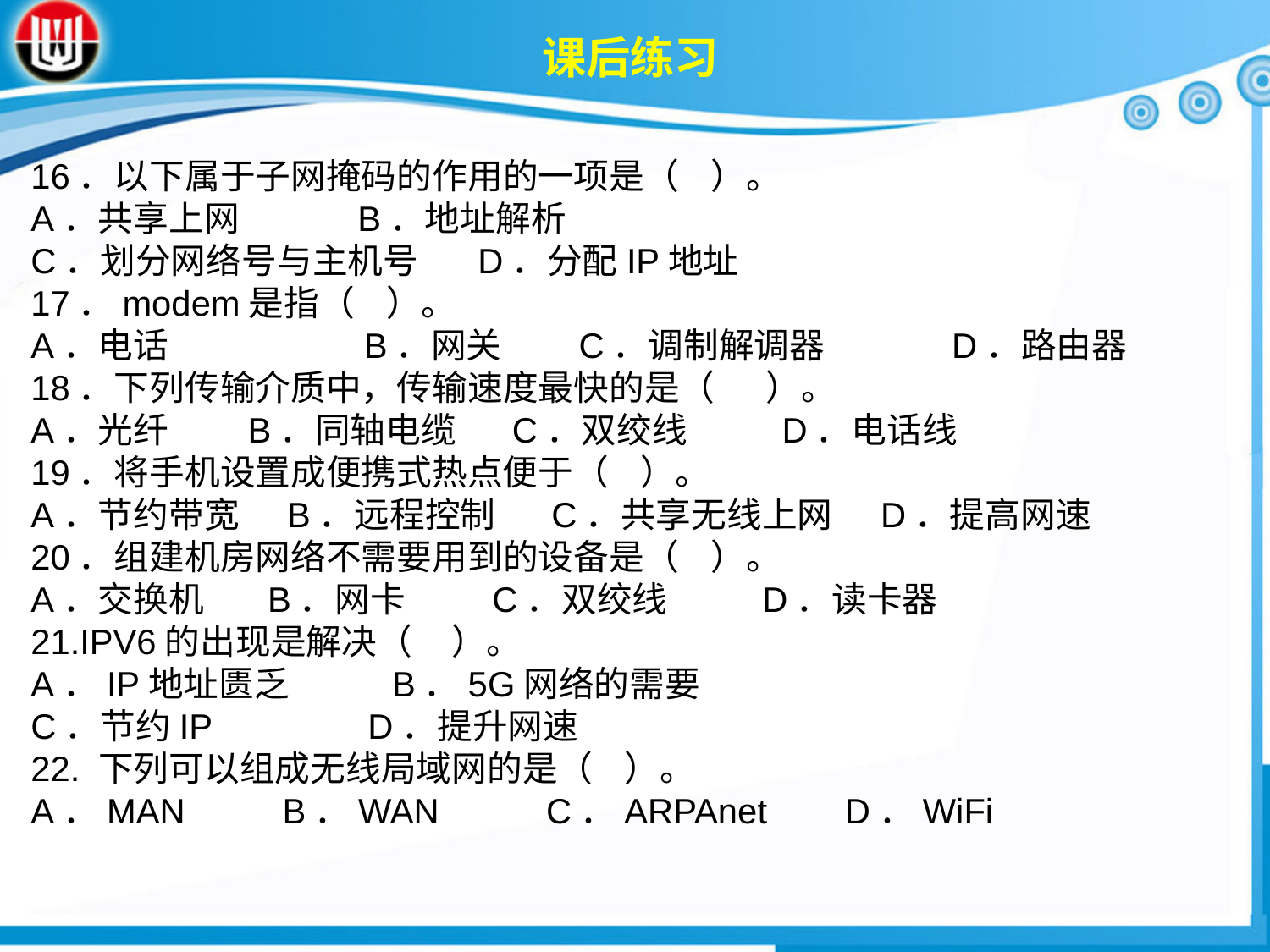

课后练习
16．以下属于子网掩码的作用的一项是（    ）。A．共享上网              B．地址解析
C．划分网络号与主机号　  D．分配IP地址17．modem是指（    ）。A．电话	         B．网关	    C．调制解调器	   D．路由器18．下列传输介质中，传输速度最快的是（　  ）。A．光纤         B．同轴电缆      C．双绞线           D．电话线19．将手机设置成便携式热点便于（    ）。A．节约带宽     B．远程控制      C．共享无线上网     D．提高网速20．组建机房网络不需要用到的设备是（    ）。A．交换机       B．网卡          C．双绞线           D．读卡器21.IPV6的出现是解决（     ）。A．IP地址匮乏            B．5G网络的需要
C．节约IP                D．提升网速22. 下列可以组成无线局域网的是（    ）。A．MAN          B．WAN           C．ARPAnet        D．WiFi